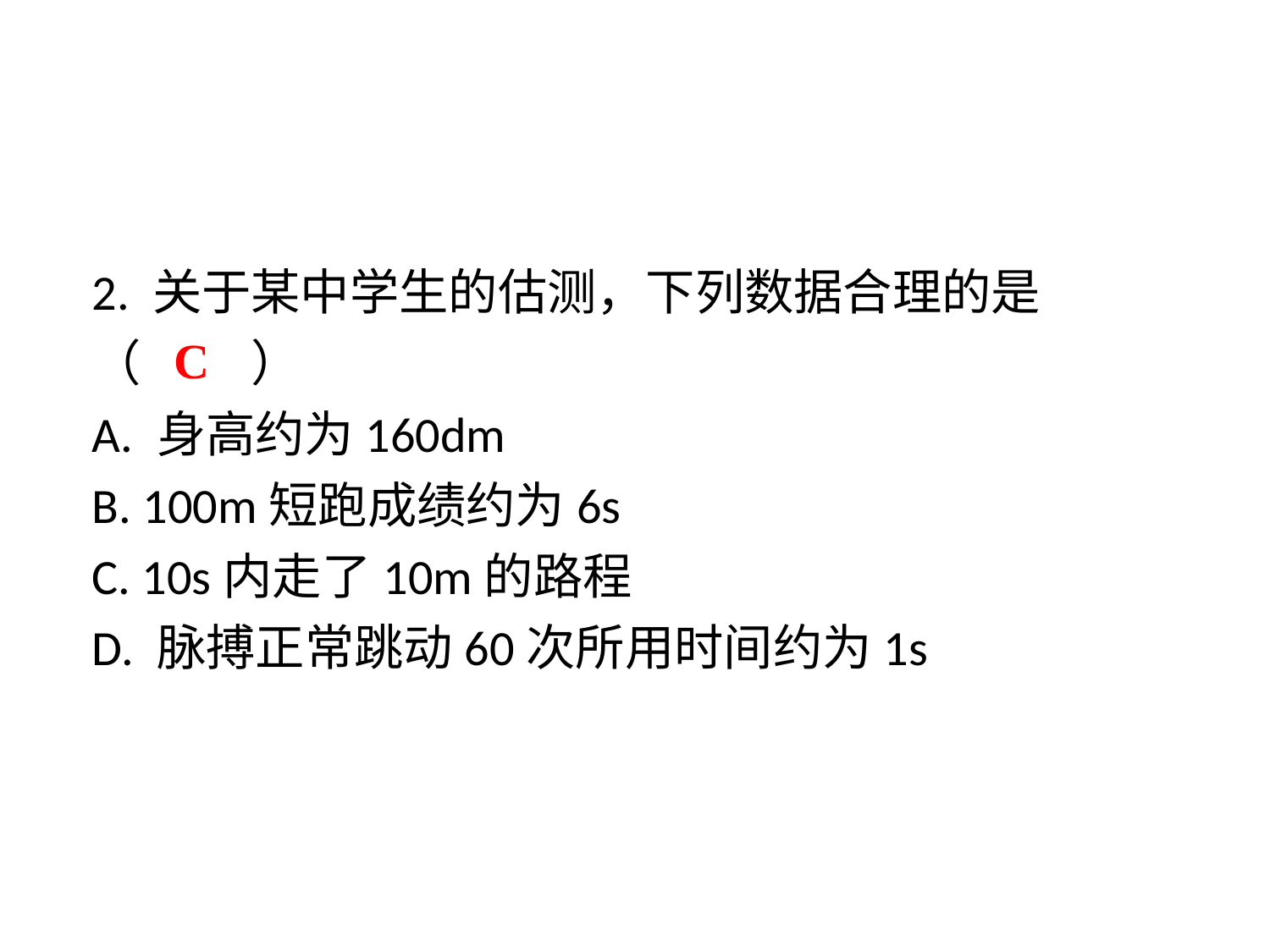

2. 关于某中学生的估测，下列数据合理的是
（　 　）
A. 身高约为160dm
B. 100m短跑成绩约为6s
C. 10s内走了10m的路程
D. 脉搏正常跳动60次所用时间约为1s
C